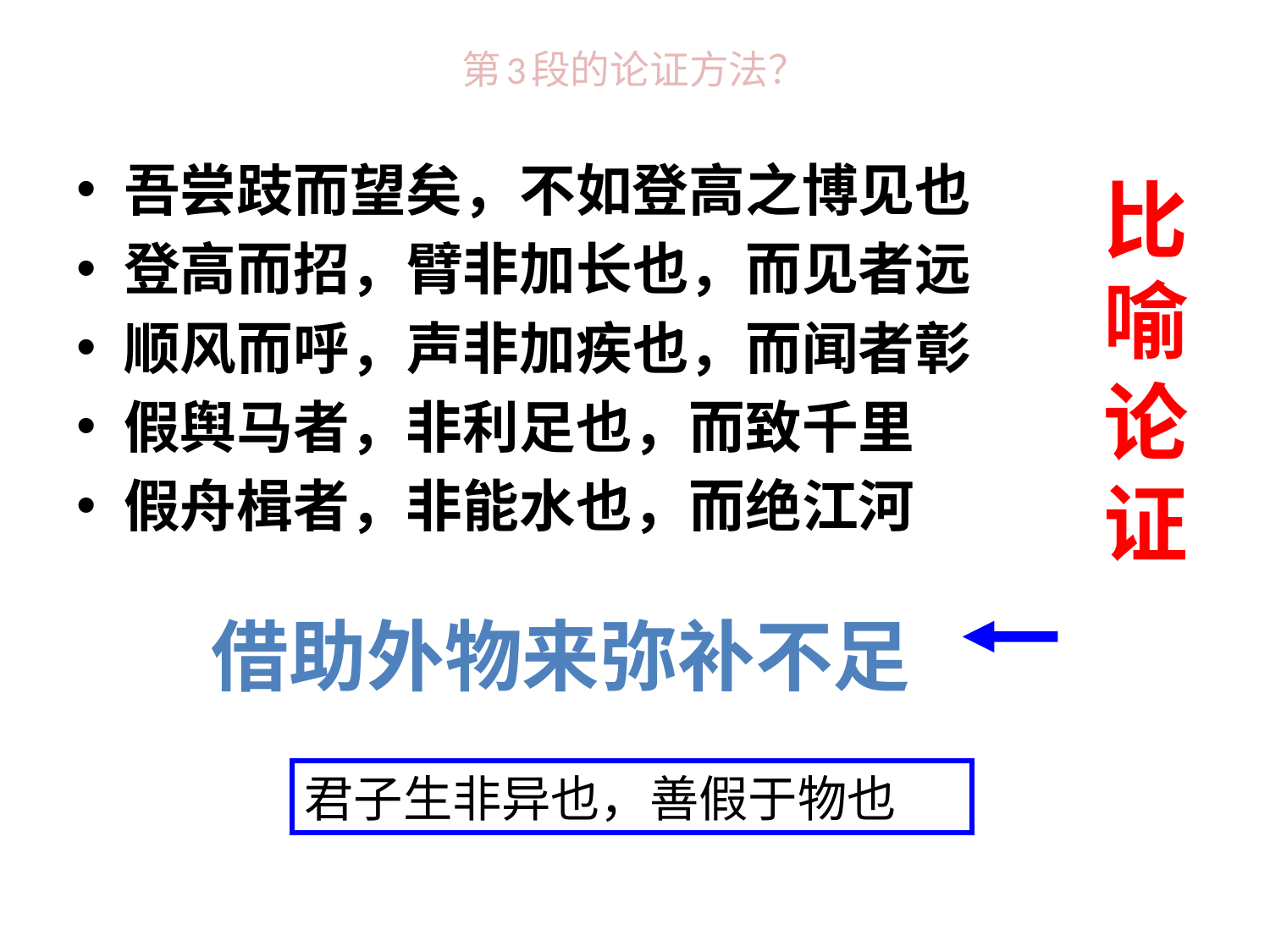

# 第3段的论证方法？
吾尝跂而望矣，不如登高之博见也
登高而招，臂非加长也，而见者远
顺风而呼，声非加疾也，而闻者彰
假舆马者，非利足也，而致千里
假舟楫者，非能水也，而绝江河

比喻论证
借助外物来弥补不足

君子生非异也，善假于物也